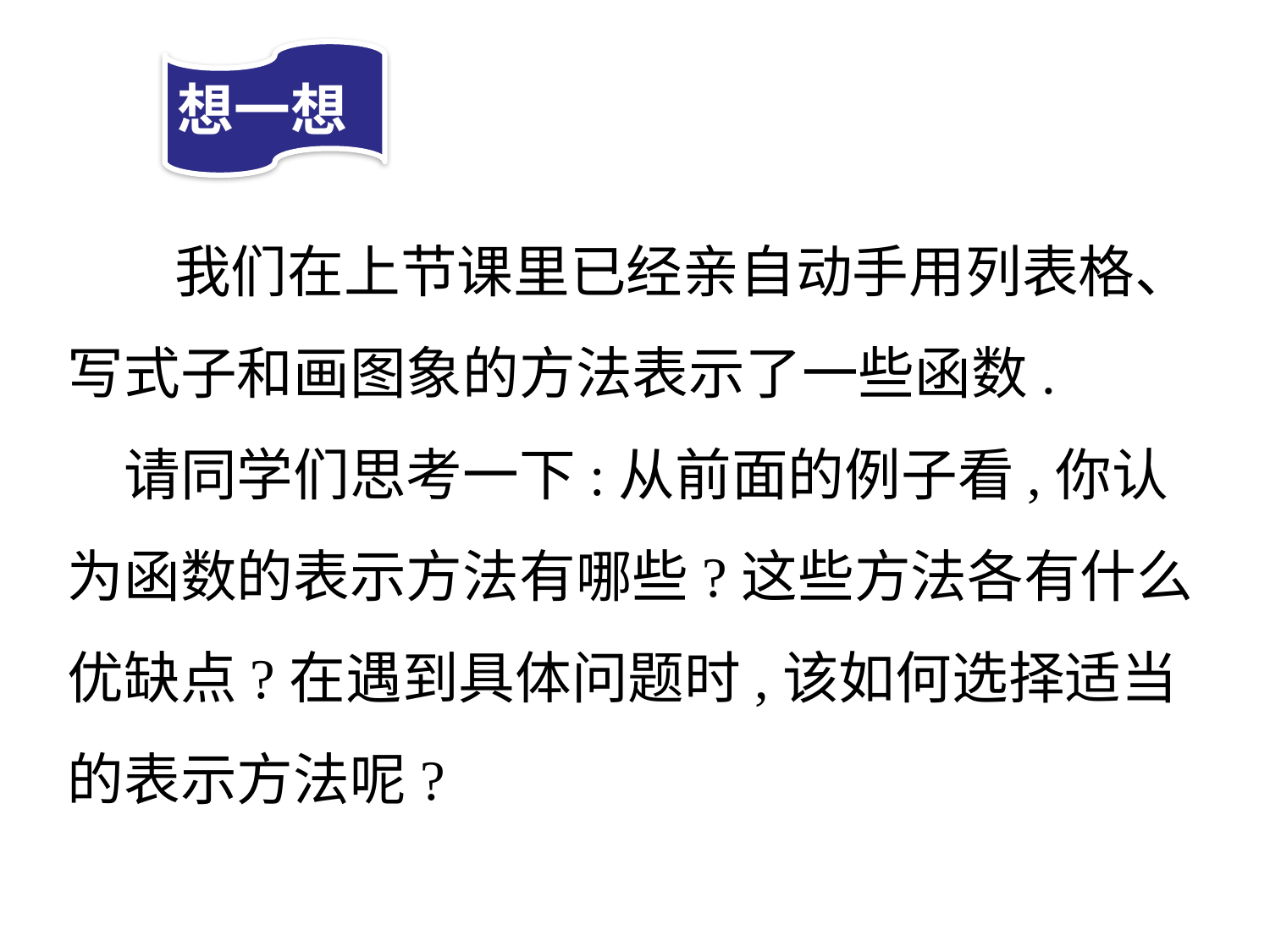

想一想
　    我们在上节课里已经亲自动手用列表格、写式子和画图象的方法表示了一些函数.
　请同学们思考一下:从前面的例子看,你认为函数的表示方法有哪些?这些方法各有什么优缺点?在遇到具体问题时,该如何选择适当的表示方法呢?